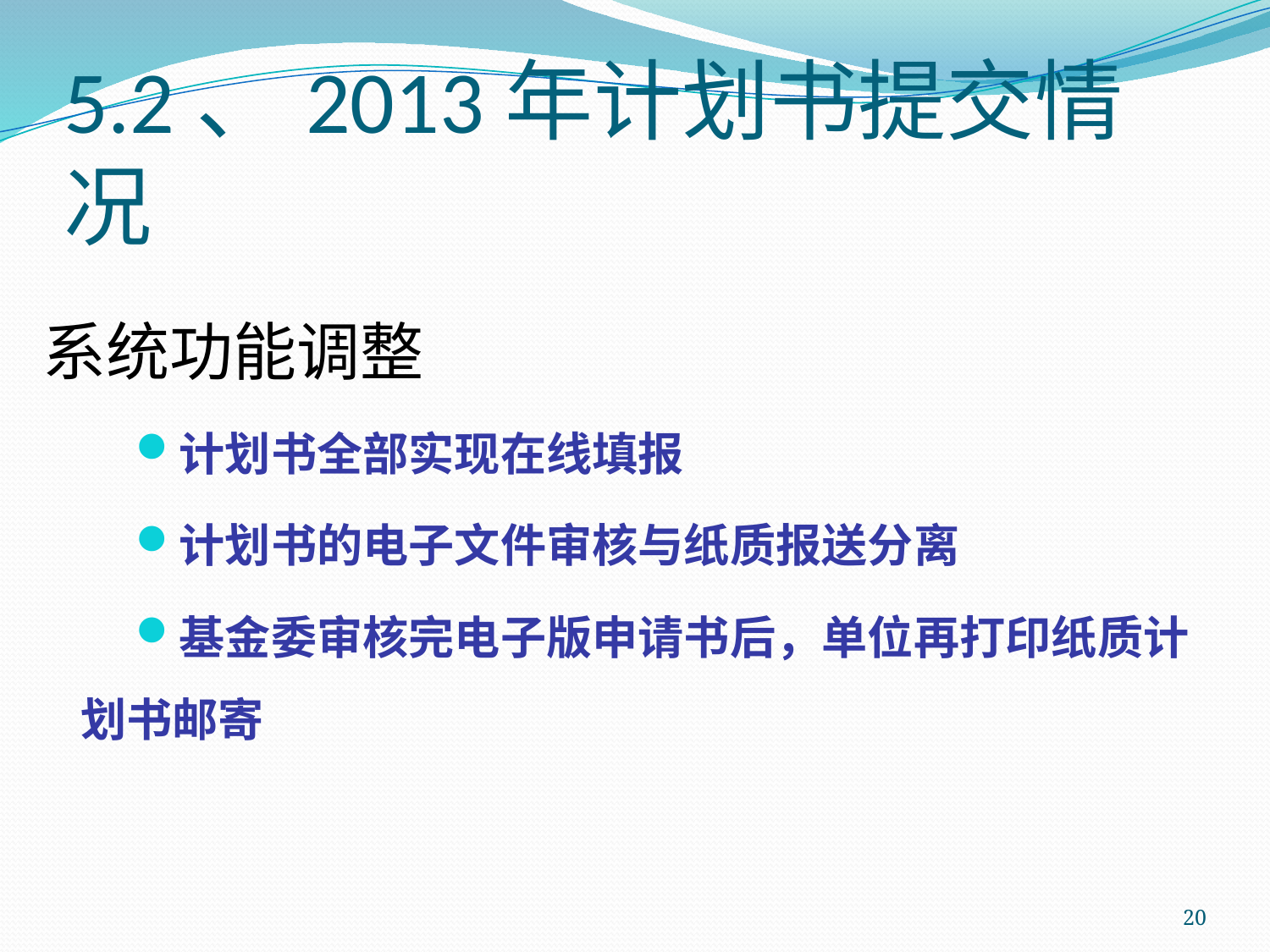

# 5.2、2013年计划书提交情况
系统功能调整
计划书全部实现在线填报
计划书的电子文件审核与纸质报送分离
基金委审核完电子版申请书后，单位再打印纸质计划书邮寄
20